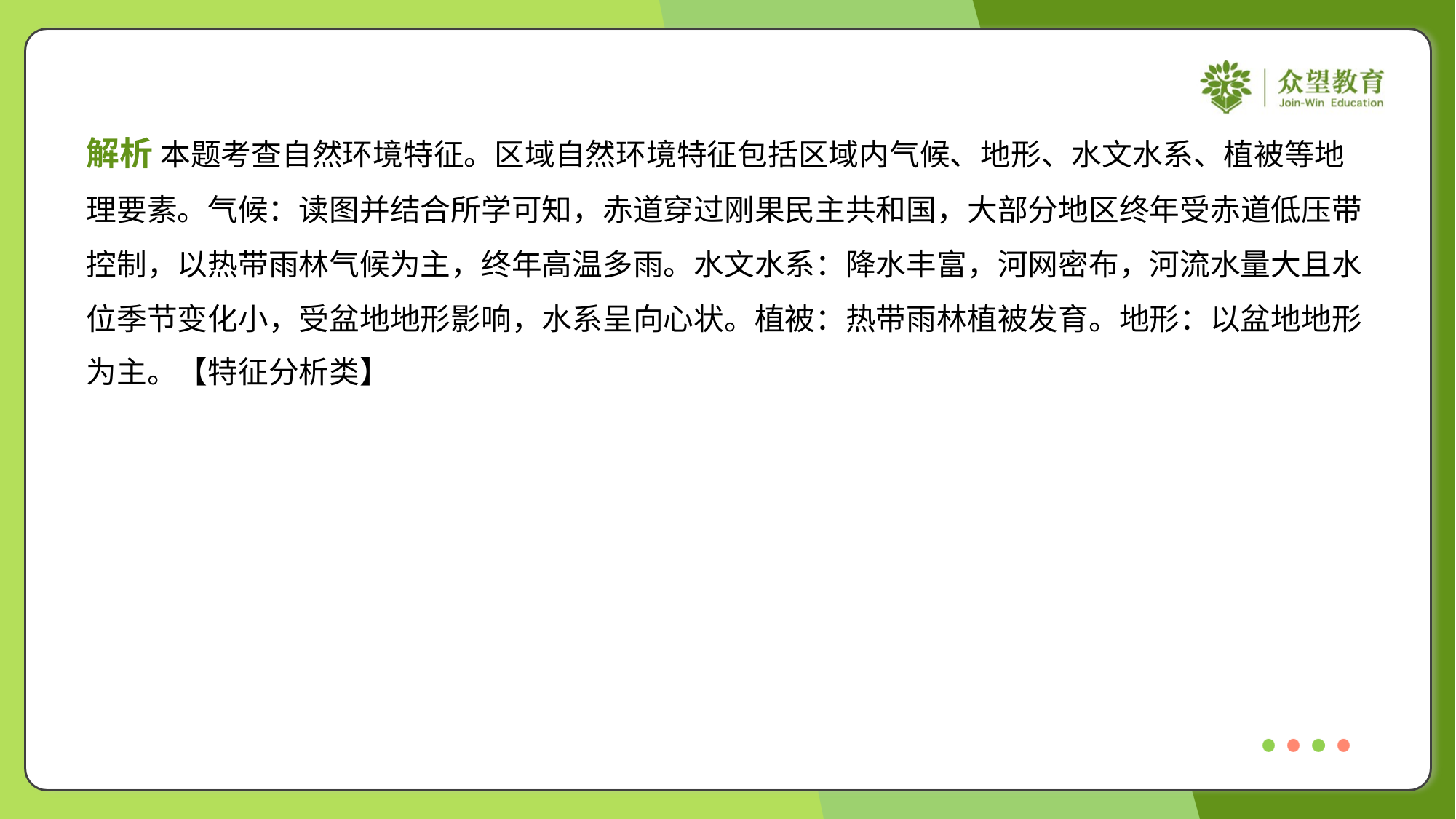

解析 本题考查自然环境特征。区域自然环境特征包括区域内气候、地形、水文水系、植被等地
理要素。气候：读图并结合所学可知，赤道穿过刚果民主共和国，大部分地区终年受赤道低压带
控制，以热带雨林气候为主，终年高温多雨。水文水系：降水丰富，河网密布，河流水量大且水
位季节变化小，受盆地地形影响，水系呈向心状。植被：热带雨林植被发育。地形：以盆地地形
为主。【特征分析类】